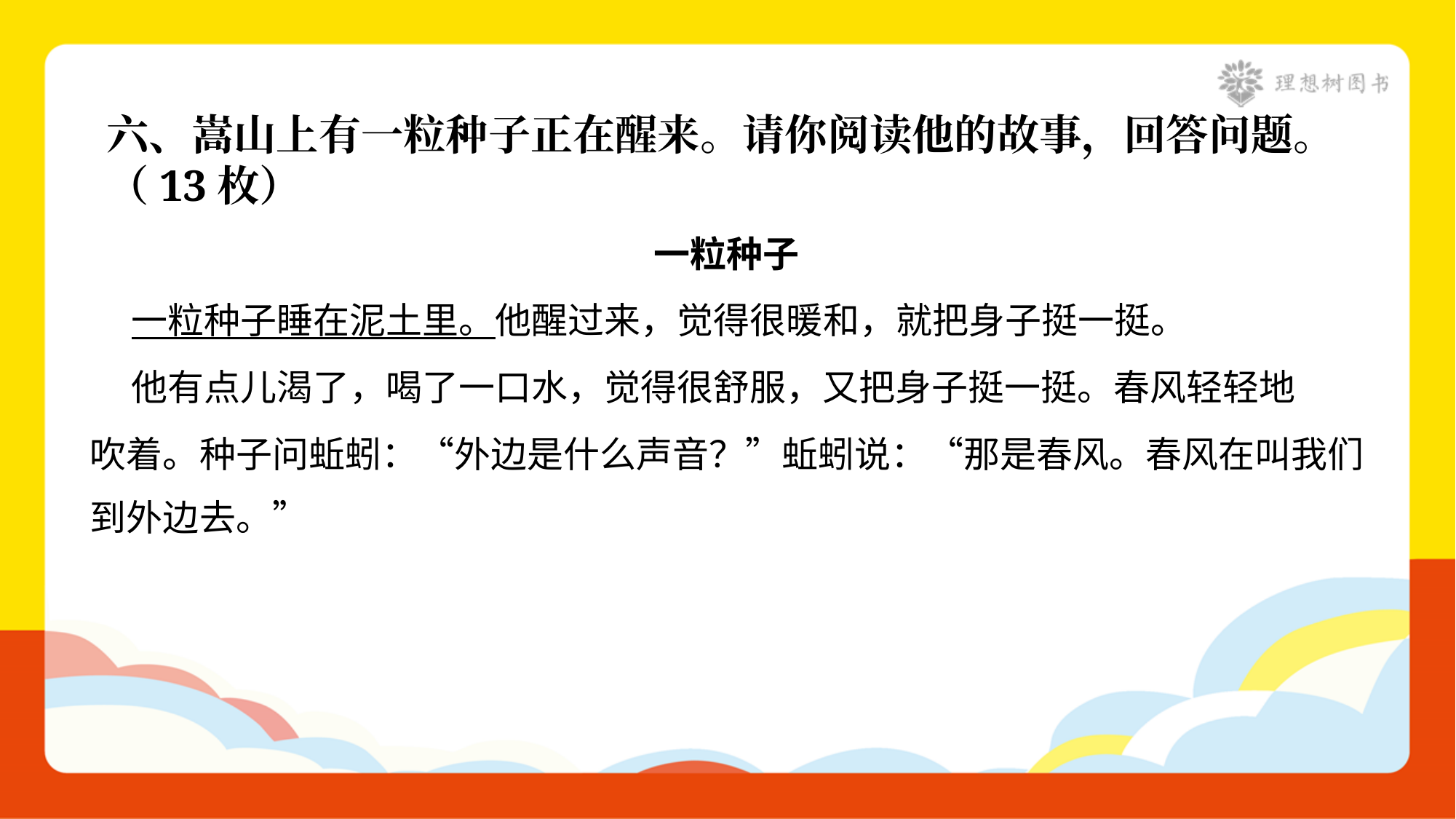

六、嵩山上有一粒种子正在醒来。请你阅读他的故事，回答问题。
（13枚）
一粒种子
    一粒种子睡在泥土里。他醒过来，觉得很暖和，就把身子挺一挺。
    他有点儿渴了，喝了一口水，觉得很舒服，又把身子挺一挺。春风轻轻地
吹着。种子问蚯蚓：“外边是什么声音？”蚯蚓说：“那是春风。春风在叫我们
到外边去。”